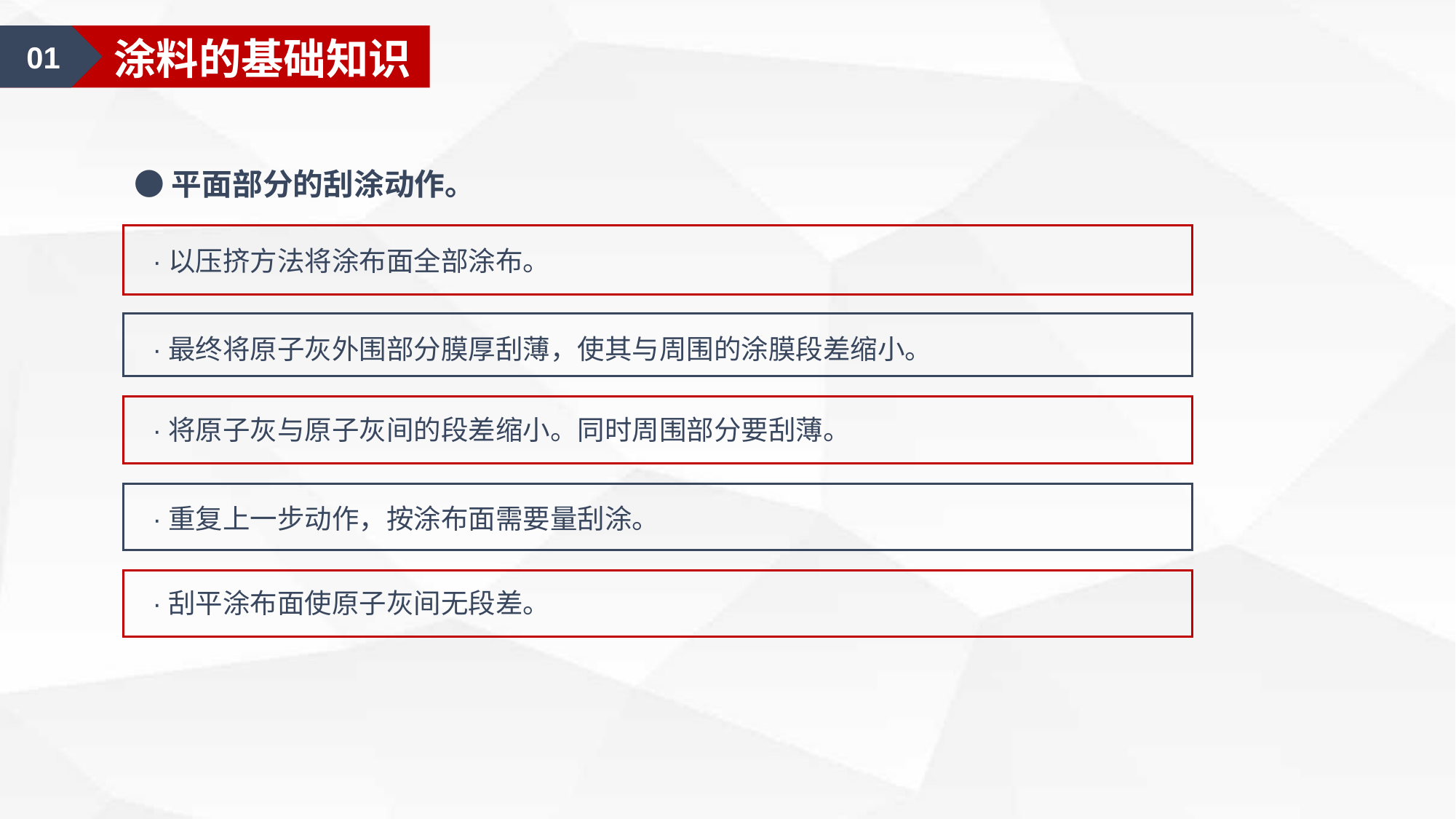

01
涂料的基础知识
●平面部分的刮涂动作。

·以压挤方法将涂布面全部涂布。

·最终将原子灰外围部分膜厚刮薄，使其与周围的涂膜段差缩小。

·将原子灰与原子灰间的段差缩小。同时周围部分要刮薄。

·重复上一步动作，按涂布面需要量刮涂。

·刮平涂布面使原子灰间无段差。